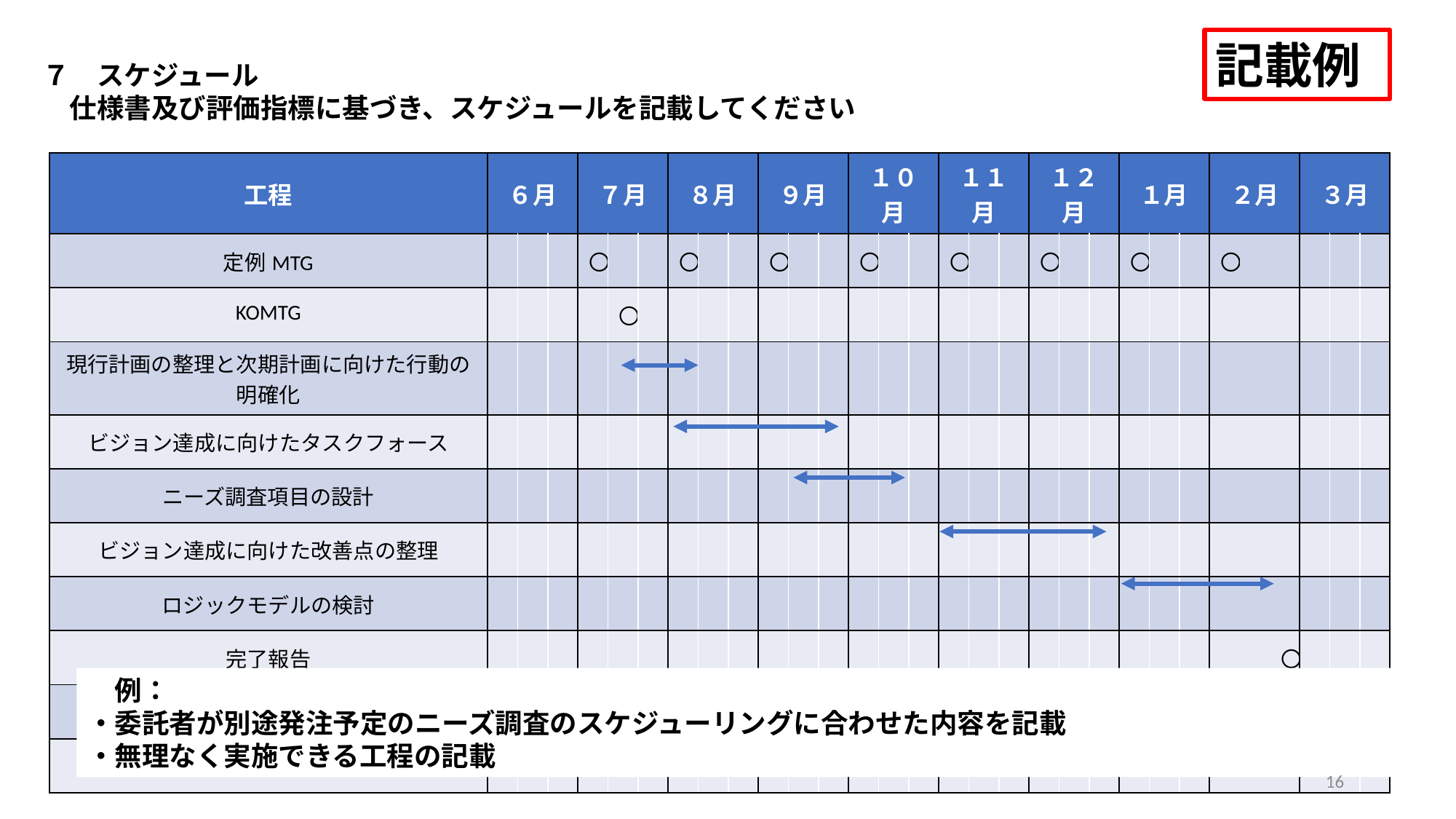

記載例
７　スケジュール
　仕様書及び評価指標に基づき、スケジュールを記載してください
| 工程 | ６月 |  |  | ７月 |  |  | ８月 |  |  | ９月 |  |  | １０月 |  |  | １１月 |  |  | １２月 |  |  | １月 |  |  | ２月 |  |  | ３月 |  |  |
| --- | --- | --- | --- | --- | --- | --- | --- | --- | --- | --- | --- | --- | --- | --- | --- | --- | --- | --- | --- | --- | --- | --- | --- | --- | --- | --- | --- | --- | --- | --- |
| 定例MTG |  |  |  | 〇 |  |  | 〇 |  |  | 〇 |  |  | 〇 |  |  | 〇 |  |  | 〇 |  |  | 〇 |  |  | 〇 |  |  |  |  |  |
| KOMTG |  |  |  |  | 〇 |  |  |  |  |  |  |  |  |  |  |  |  |  |  |  |  |  |  |  |  |  |  |  |  |  |
| 現行計画の整理と次期計画に向けた行動の明確化 |  |  |  |  |  |  |  |  |  |  |  |  |  |  |  |  |  |  |  |  |  |  |  |  |  |  |  |  |  |  |
| ビジョン達成に向けたタスクフォース |  |  |  |  |  |  |  |  |  |  |  |  |  |  |  |  |  |  |  |  |  |  |  |  |  |  |  |  |  |  |
| ニーズ調査項目の設計 |  |  |  |  |  |  |  |  |  |  |  |  |  |  |  |  |  |  |  |  |  |  |  |  |  |  |  |  |  |  |
| ビジョン達成に向けた改善点の整理 |  |  |  |  |  |  |  |  |  |  |  |  |  |  |  |  |  |  |  |  |  |  |  |  |  |  |  |  |  |  |
| ロジックモデルの検討 |  |  |  |  |  |  |  |  |  |  |  |  |  |  |  |  |  |  |  |  |  |  |  |  |  |  |  |  |  |  |
| 完了報告 |  |  |  |  |  |  |  |  |  |  |  |  |  |  |  |  |  |  |  |  |  |  |  |  |  |  | 〇 |  |  |  |
|  |  |  |  |  |  |  |  |  |  |  |  |  |  |  |  |  |  |  |  |  |  |  |  |  |  |  |  |  |  |  |
|  |  |  |  |  |  |  |  |  |  |  |  |  |  |  |  |  |  |  |  |  |  |  |  |  |  |  |  |  |  |  |
　例：
・委託者が別途発注予定のニーズ調査のスケジューリングに合わせた内容を記載
・無理なく実施できる工程の記載
16